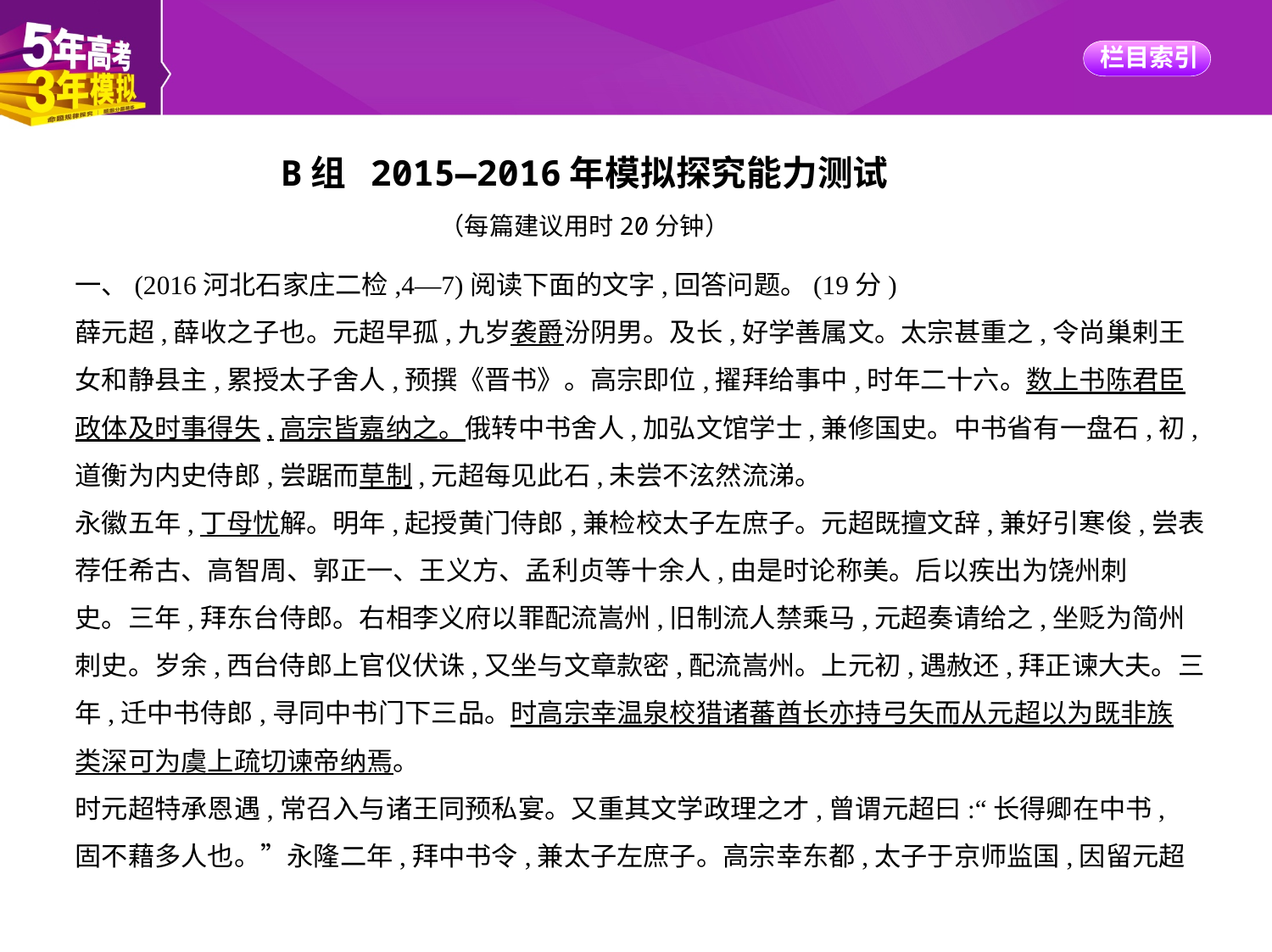

B组  2015—2016年模拟探究能力测试
（每篇建议用时20分钟）
一、(2016河北石家庄二检,4—7)阅读下面的文字,回答问题。(19分)
薛元超,薛收之子也。元超早孤,九岁袭爵汾阴男。及长,好学善属文。太宗甚重之,令尚巢剌王
女和静县主,累授太子舍人,预撰《晋书》。高宗即位,擢拜给事中,时年二十六。数上书陈君臣
政体及时事得失,高宗皆嘉纳之。俄转中书舍人,加弘文馆学士,兼修国史。中书省有一盘石,初,
道衡为内史侍郎,尝踞而草制,元超每见此石,未尝不泫然流涕。
永徽五年,丁母忧解。明年,起授黄门侍郎,兼检校太子左庶子。元超既擅文辞,兼好引寒俊,尝表
荐任希古、高智周、郭正一、王义方、孟利贞等十余人,由是时论称美。后以疾出为饶州刺
史。三年,拜东台侍郎。右相李义府以罪配流嵩州,旧制流人禁乘马,元超奏请给之,坐贬为简州
刺史。岁余,西台侍郎上官仪伏诛,又坐与文章款密,配流嵩州。上元初,遇赦还,拜正谏大夫。三
年,迁中书侍郎,寻同中书门下三品。时高宗幸温泉校猎诸蕃酋长亦持弓矢而从元超以为既非族
类深可为虞上疏切谏帝纳焉。
时元超特承恩遇,常召入与诸王同预私宴。又重其文学政理之才,曾谓元超曰:“长得卿在中书,
固不藉多人也。”永隆二年,拜中书令,兼太子左庶子。高宗幸东都,太子于京师监国,因留元超